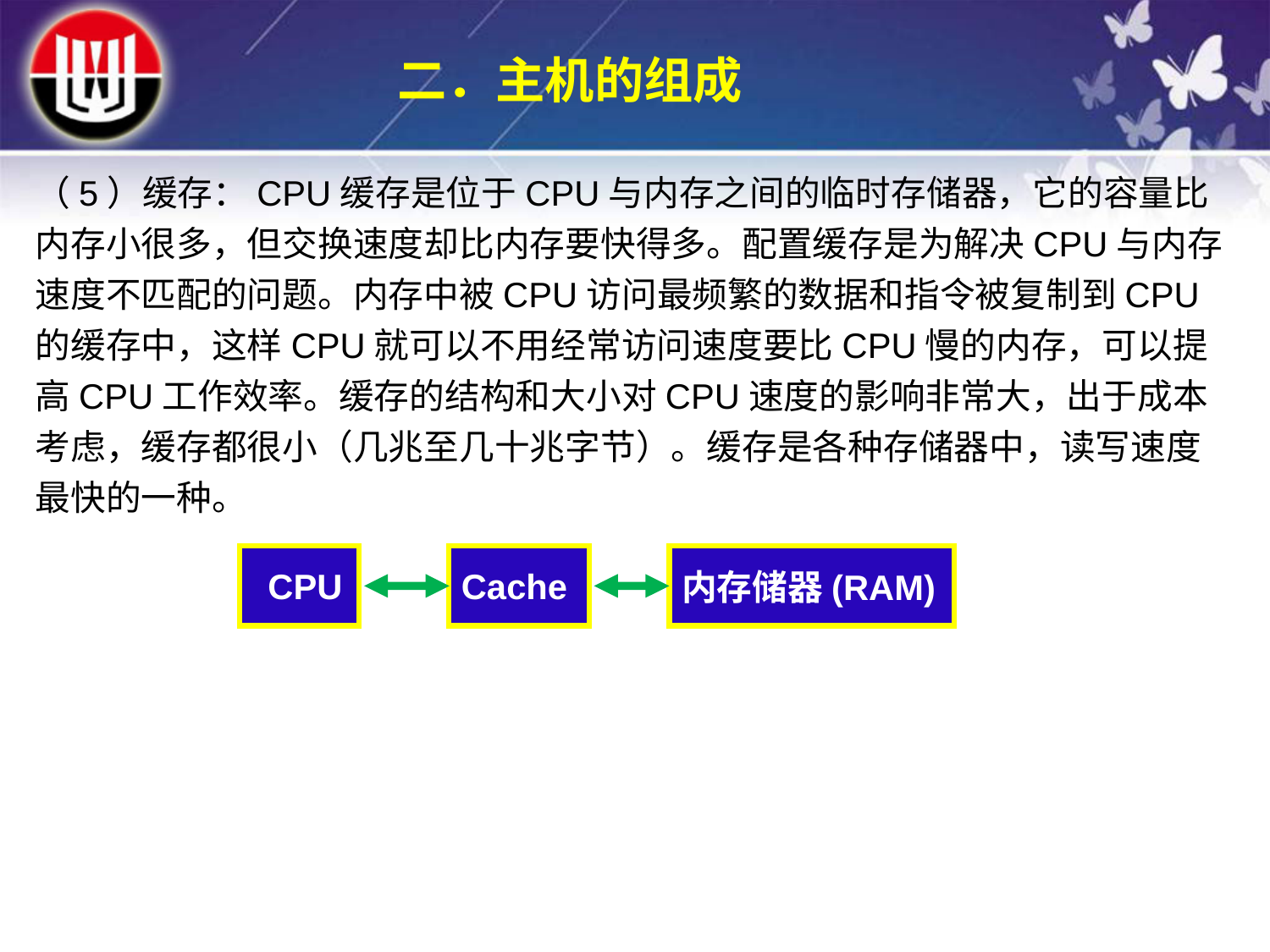

二．主机的组成
（5）缓存：CPU缓存是位于CPU与内存之间的临时存储器，它的容量比内存小很多，但交换速度却比内存要快得多。配置缓存是为解决CPU与内存速度不匹配的问题。内存中被CPU访问最频繁的数据和指令被复制到CPU的缓存中，这样CPU就可以不用经常访问速度要比CPU慢的内存，可以提高CPU工作效率。缓存的结构和大小对CPU速度的影响非常大，出于成本考虑，缓存都很小（几兆至几十兆字节）。缓存是各种存储器中，读写速度最快的一种。
  CPU
Cache
内存储器(RAM)